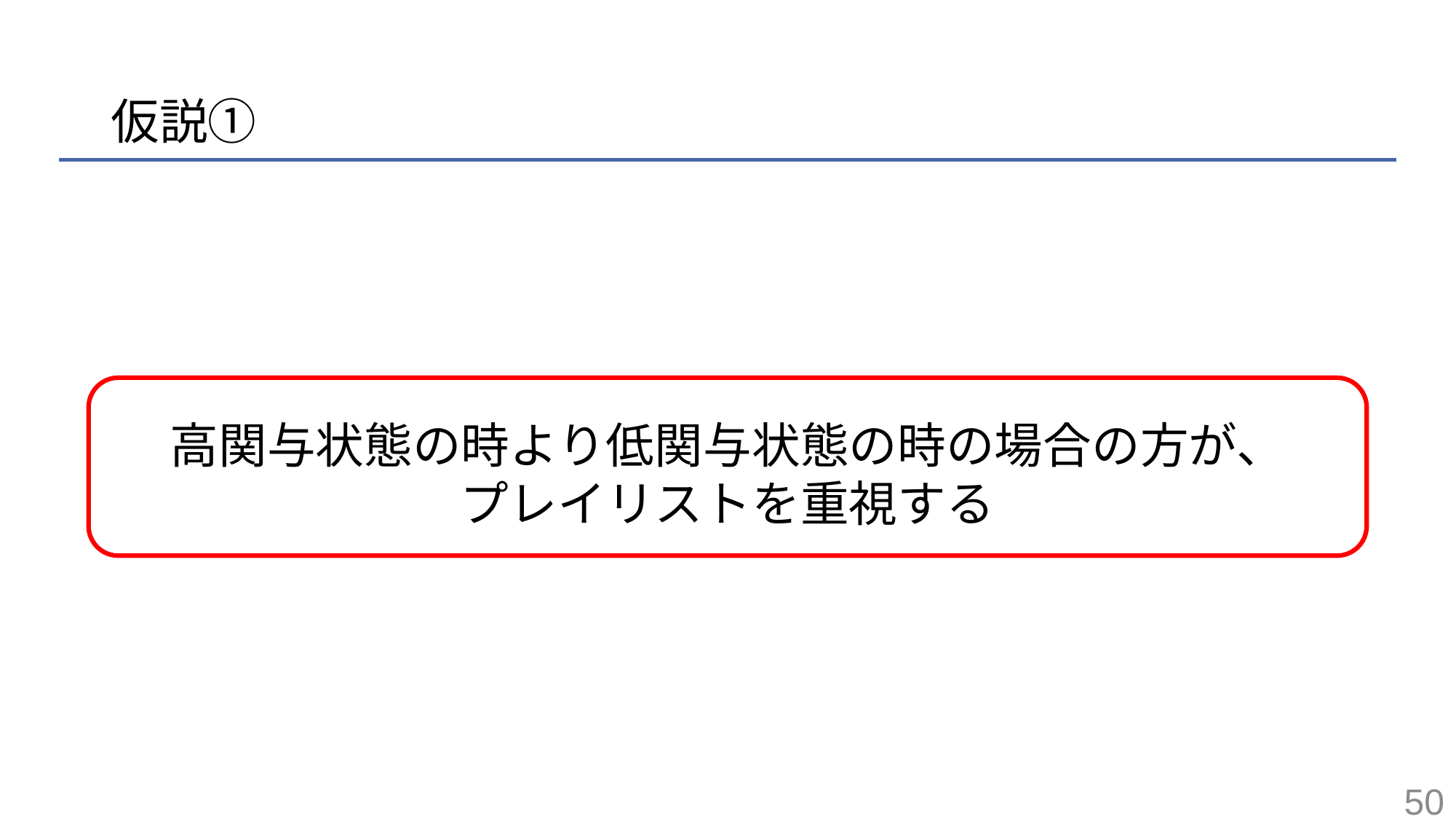

# 仮説①

高関与状態の時より低関与状態の時の場合の方が、
プレイリストを重視する
50